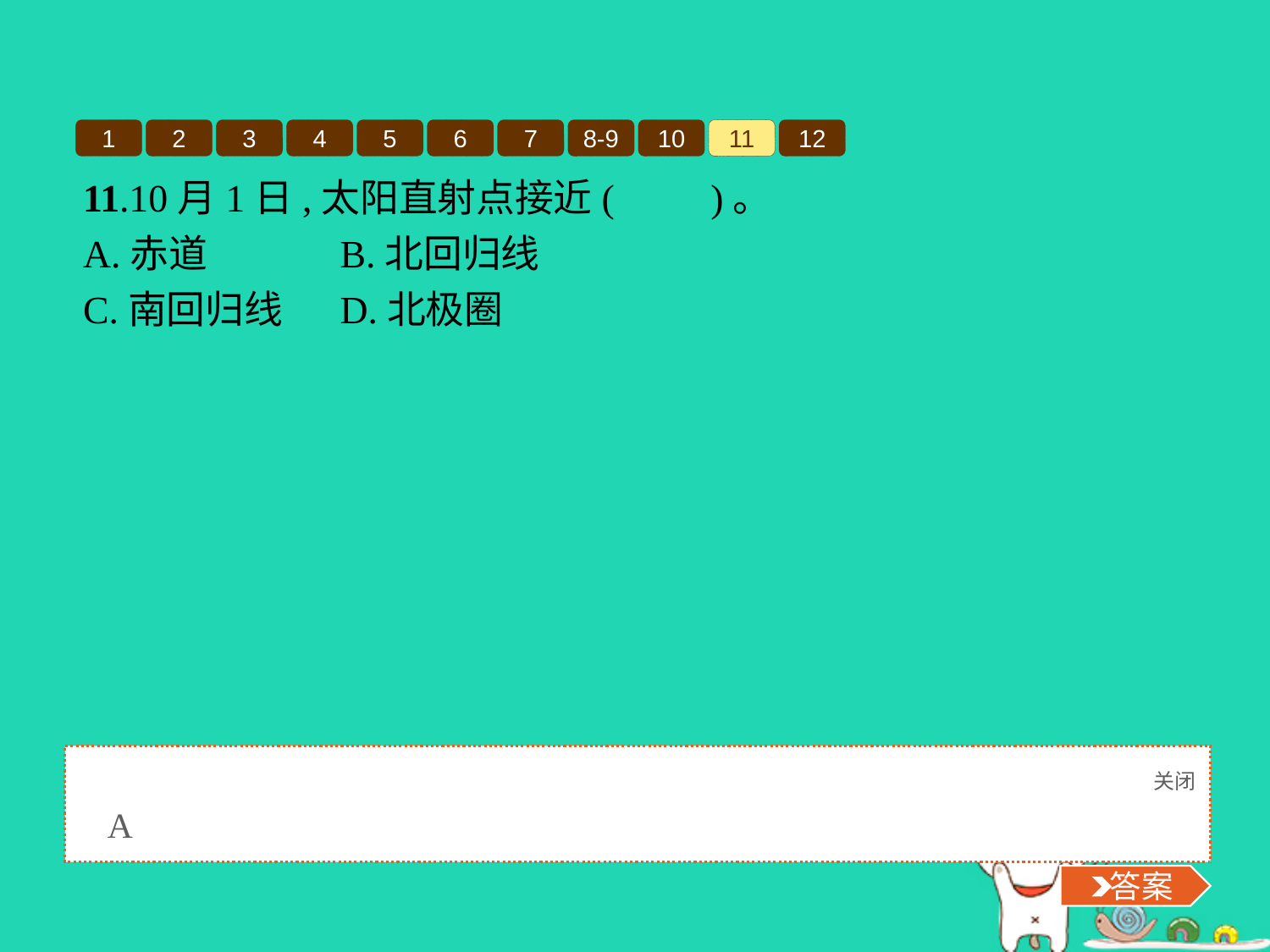

1
2
3
4
5
6
7
8-9
10
11
12
11.10月1日,太阳直射点接近(　　)。
A.赤道		B.北回归线
C.南回归线	D.北极圈

关闭
  答案

A
  答案